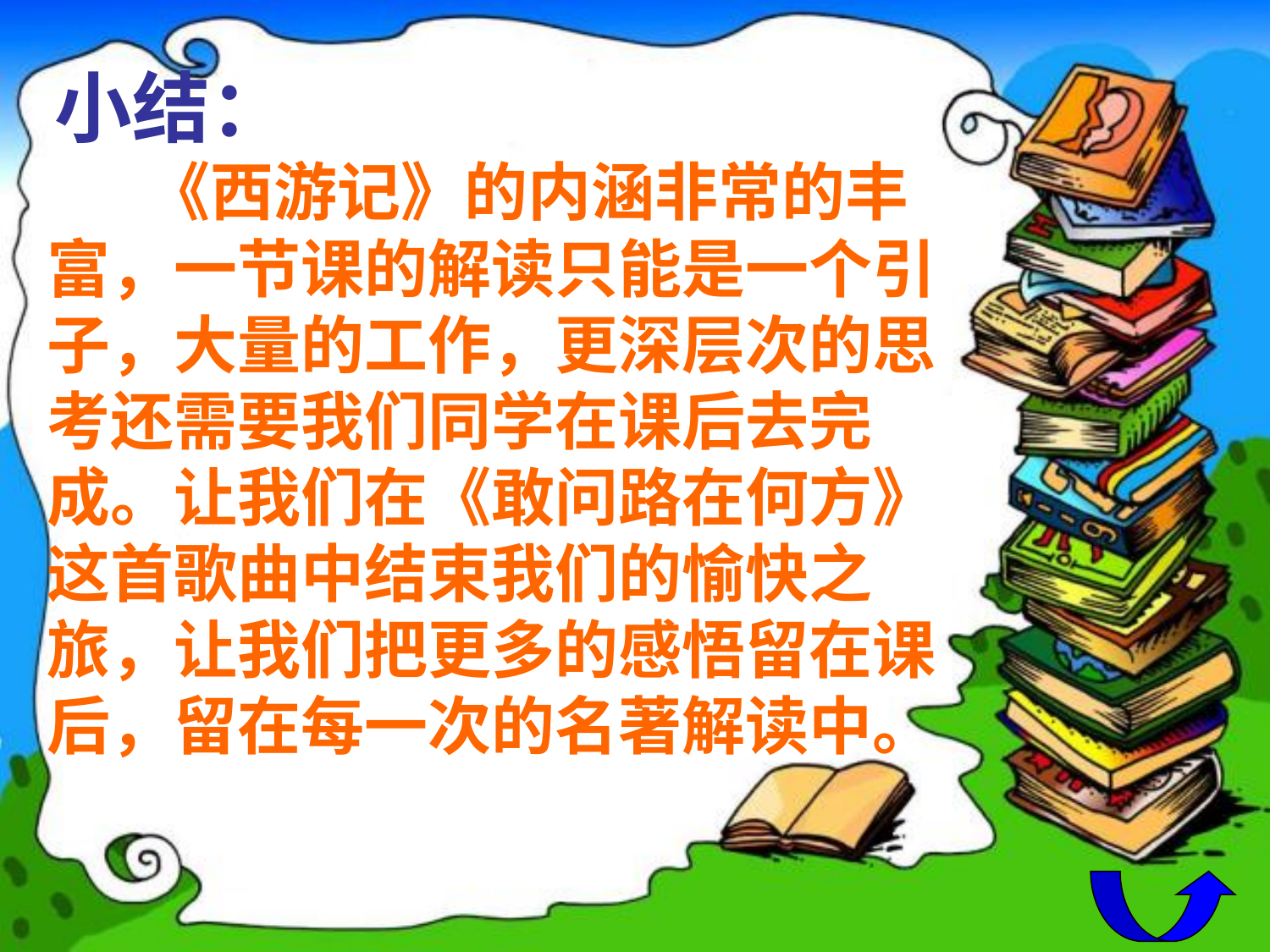

小结：
      《西游记》的内涵非常的丰富，一节课的解读只能是一个引子，大量的工作，更深层次的思考还需要我们同学在课后去完成。让我们在《敢问路在何方》这首歌曲中结束我们的愉快之旅，让我们把更多的感悟留在课后，留在每一次的名著解读中。